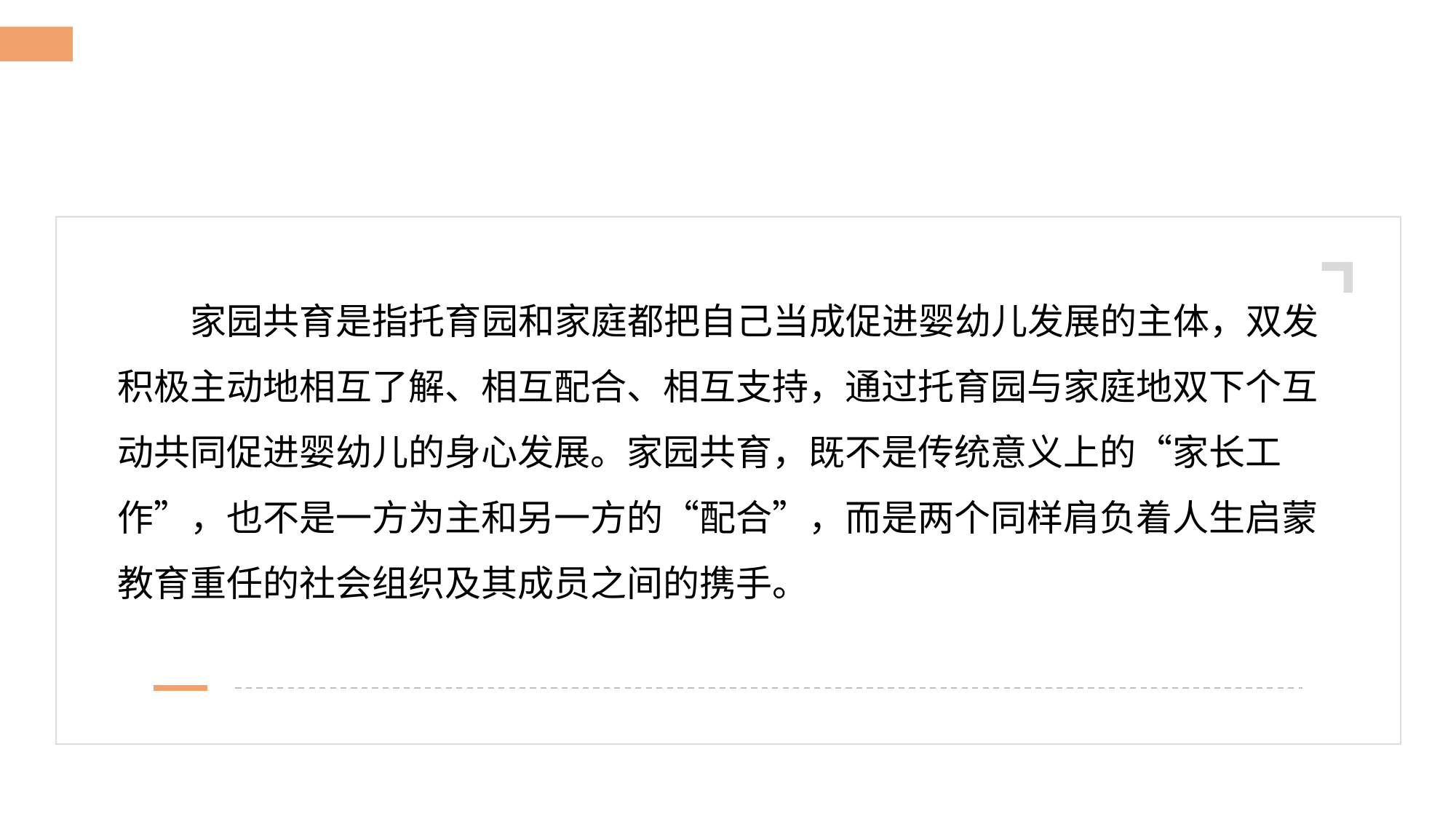

家园共育是指托育园和家庭都把自己当成促进婴幼儿发展的主体，双发积极主动地相互了解、相互配合、相互支持，通过托育园与家庭地双下个互动共同促进婴幼儿的身心发展。家园共育，既不是传统意义上的“家长工作”，也不是一方为主和另一方的“配合”，而是两个同样肩负着人生启蒙教育重任的社会组织及其成员之间的携手。